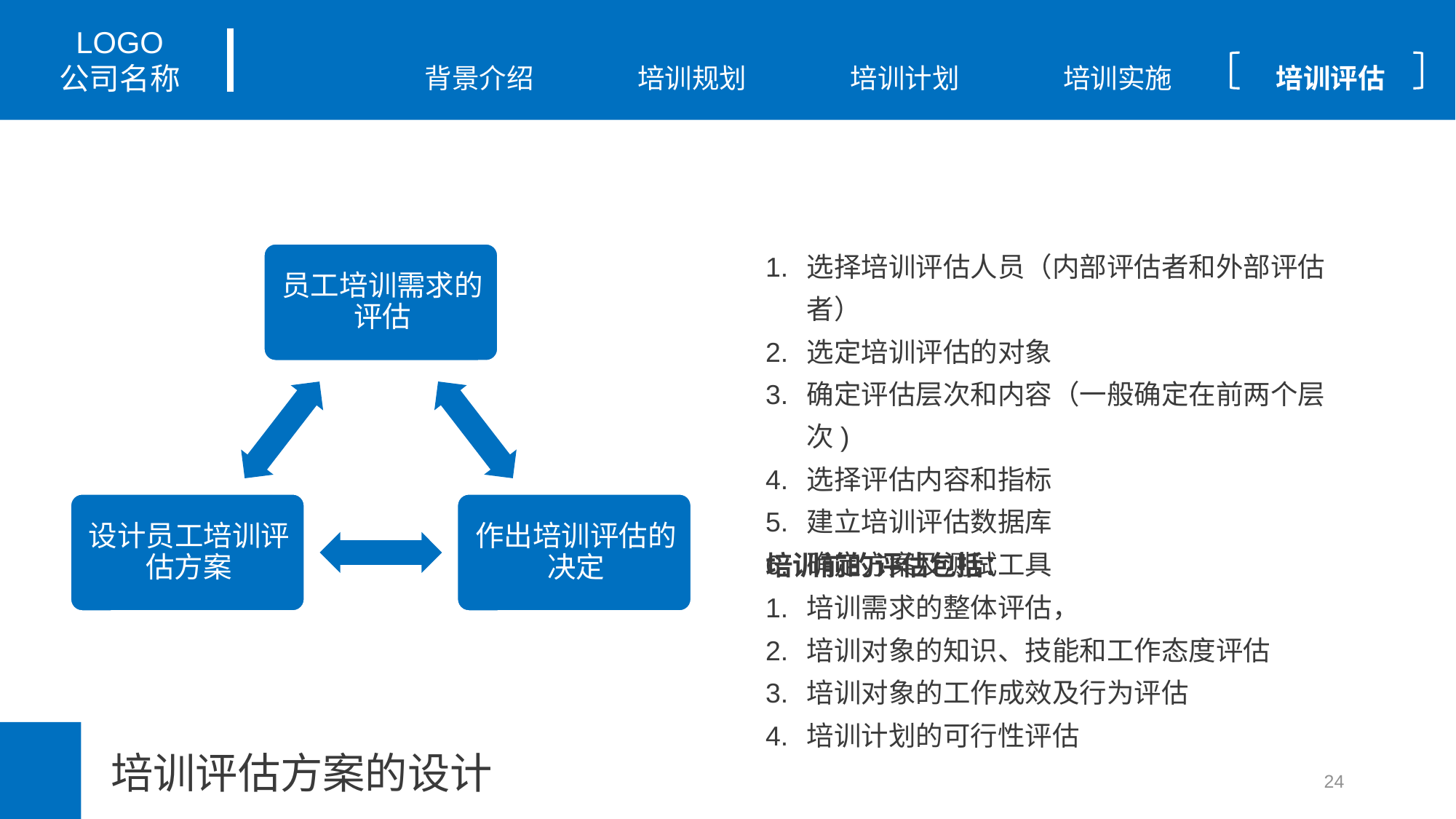

员工培训需求的评估

作出培训评估的决定

设计员工培训评估方案

选择培训评估人员（内部评估者和外部评估者）
选定培训评估的对象
确定评估层次和内容（一般确定在前两个层次)
选择评估内容和指标
建立培训评估数据库
确定方案及测试工具
培训前的评估包括：
培训需求的整体评估，
培训对象的知识、技能和工作态度评估
培训对象的工作成效及行为评估
培训计划的可行性评估
培训评估方案的设计
24